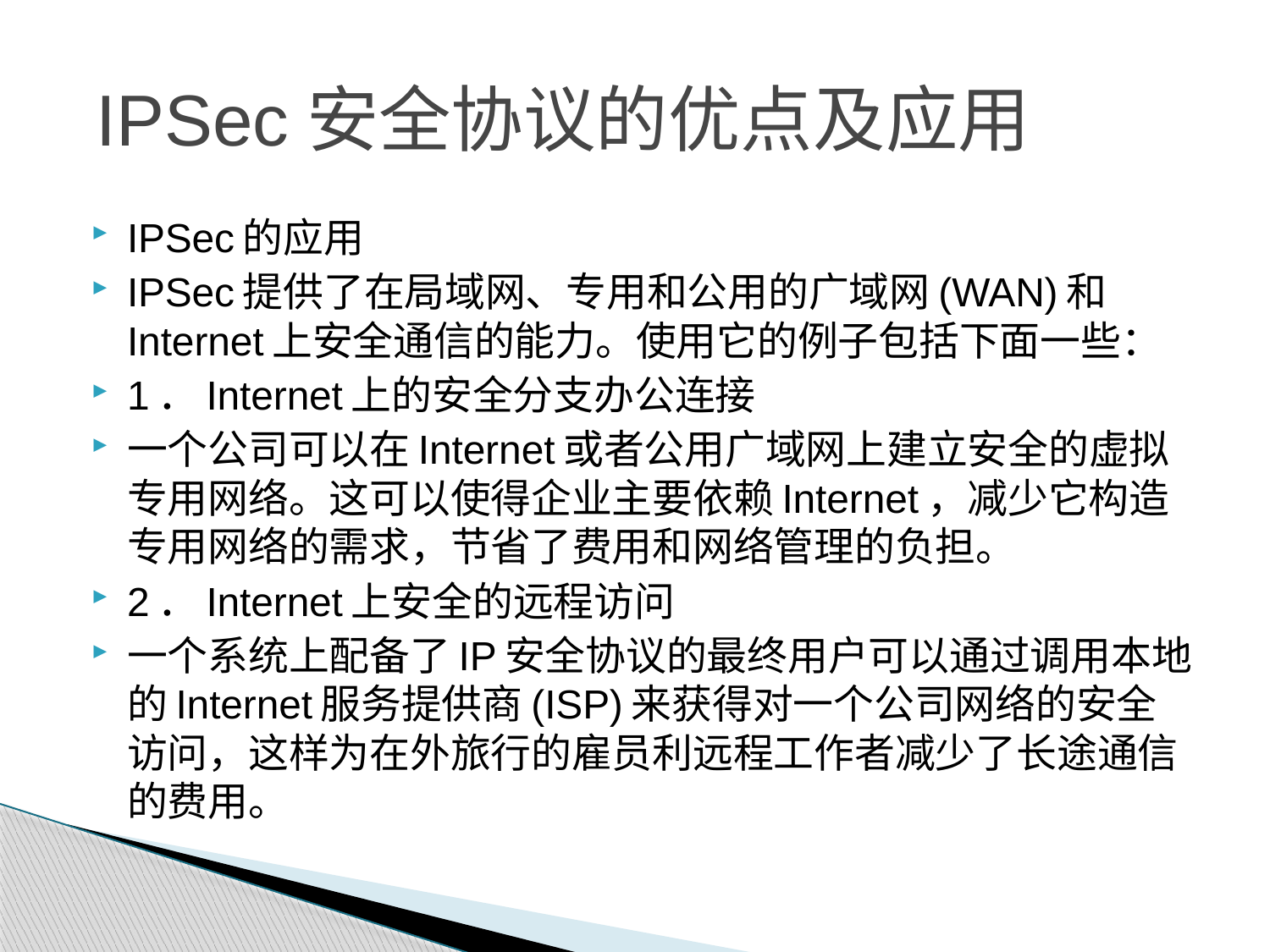

# IPSec安全协议的优点及应用
IPSec的应用
IPSec提供了在局域网、专用和公用的广域网(WAN)和Internet上安全通信的能力。使用它的例子包括下面一些：
1．Internet上的安全分支办公连接
一个公司可以在Internet或者公用广域网上建立安全的虚拟专用网络。这可以使得企业主要依赖Internet，减少它构造专用网络的需求，节省了费用和网络管理的负担。
2．Internet上安全的远程访问
一个系统上配备了IP安全协议的最终用户可以通过调用本地的Internet服务提供商(ISP)来获得对一个公司网络的安全访问，这样为在外旅行的雇员利远程工作者减少了长途通信的费用。